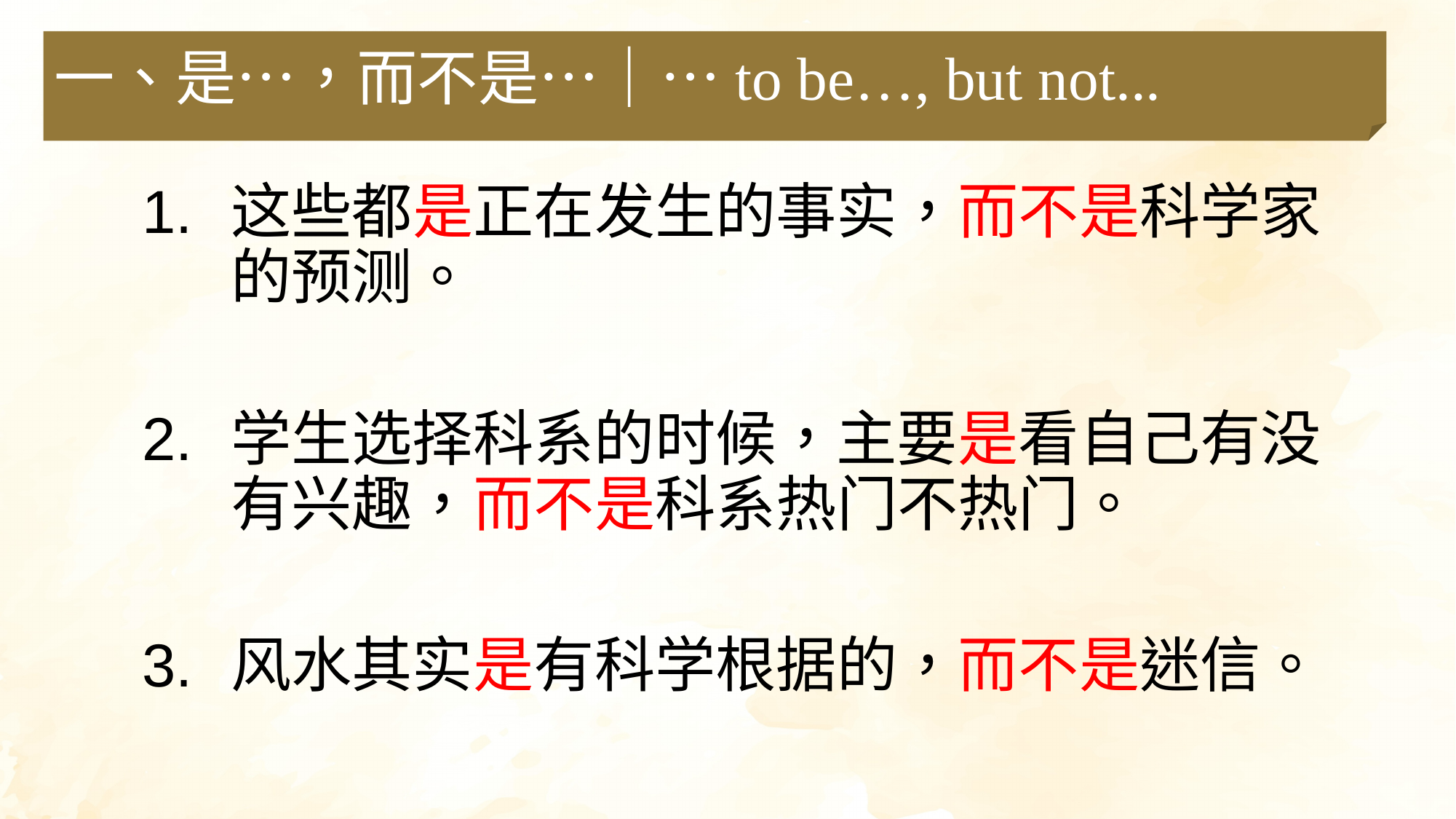

一、是…，而不是…｜…to be…, but not...
这些都是正在发生的事实，而不是科学家的预测。

学生选择科系的时候，主要是看自己有没有兴趣，而不是科系热门不热门。

风水其实是有科学根据的，而不是迷信。